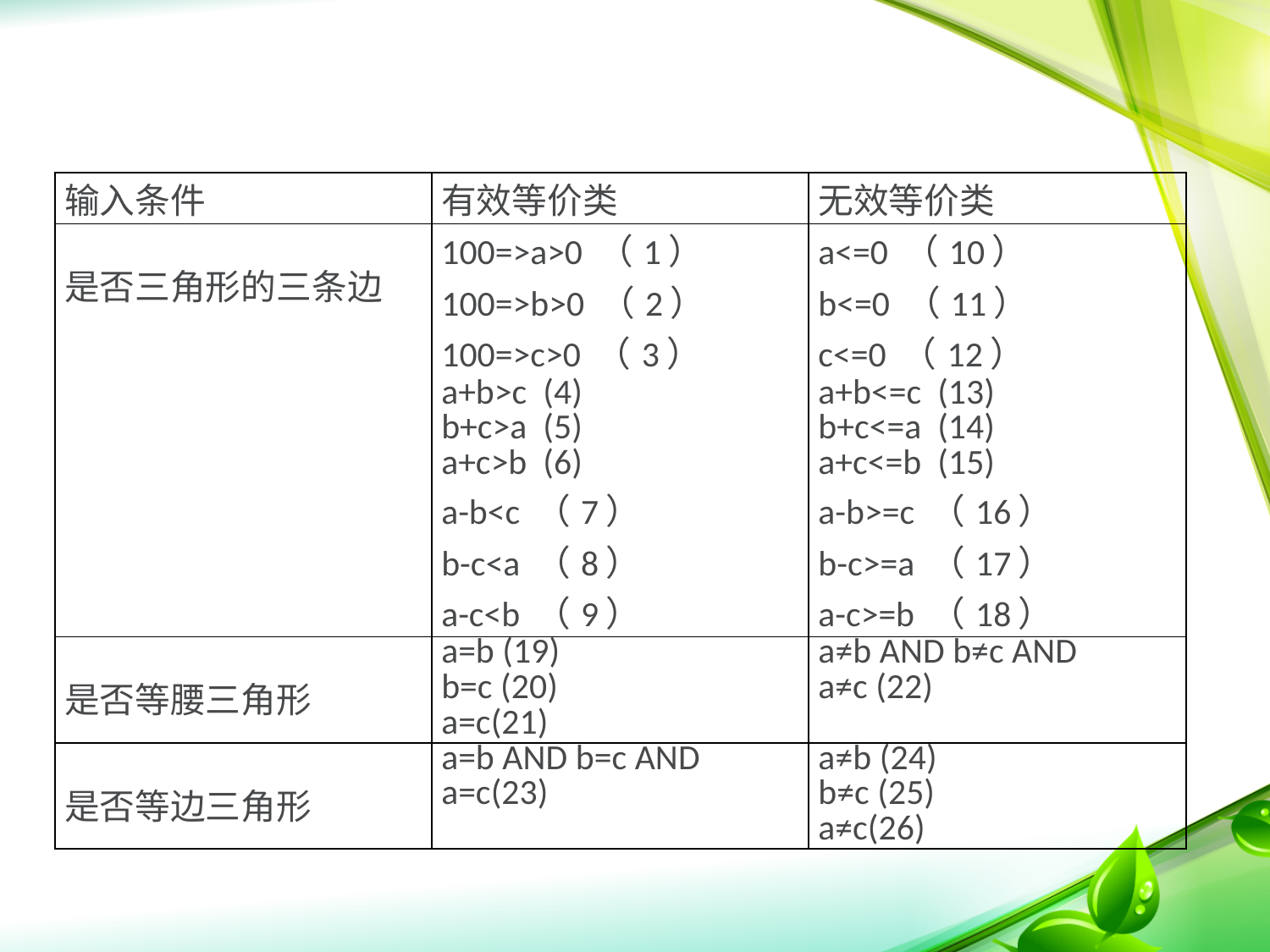

#
| 输入条件 | 有效等价类 | 无效等价类 |
| --- | --- | --- |
| 是否三角形的三条边 | 100=>a>0 （1） 100=>b>0 （2） 100=>c>0 （3） a+b>c (4) b+c>a (5) a+c>b (6) a-b<c （7） b-c<a （8） a-c<b （9） | a<=0 （10） b<=0 （11） c<=0 （12） a+b<=c (13) b+c<=a (14) a+c<=b (15) a-b>=c （16） b-c>=a （17） a-c>=b （18） |
| 是否等腰三角形 | a=b (19) b=c (20) a=c(21) | a≠b AND b≠c AND a≠c (22) |
| 是否等边三角形 | a=b AND b=c AND a=c(23) | a≠b (24) b≠c (25) a≠c(26) |